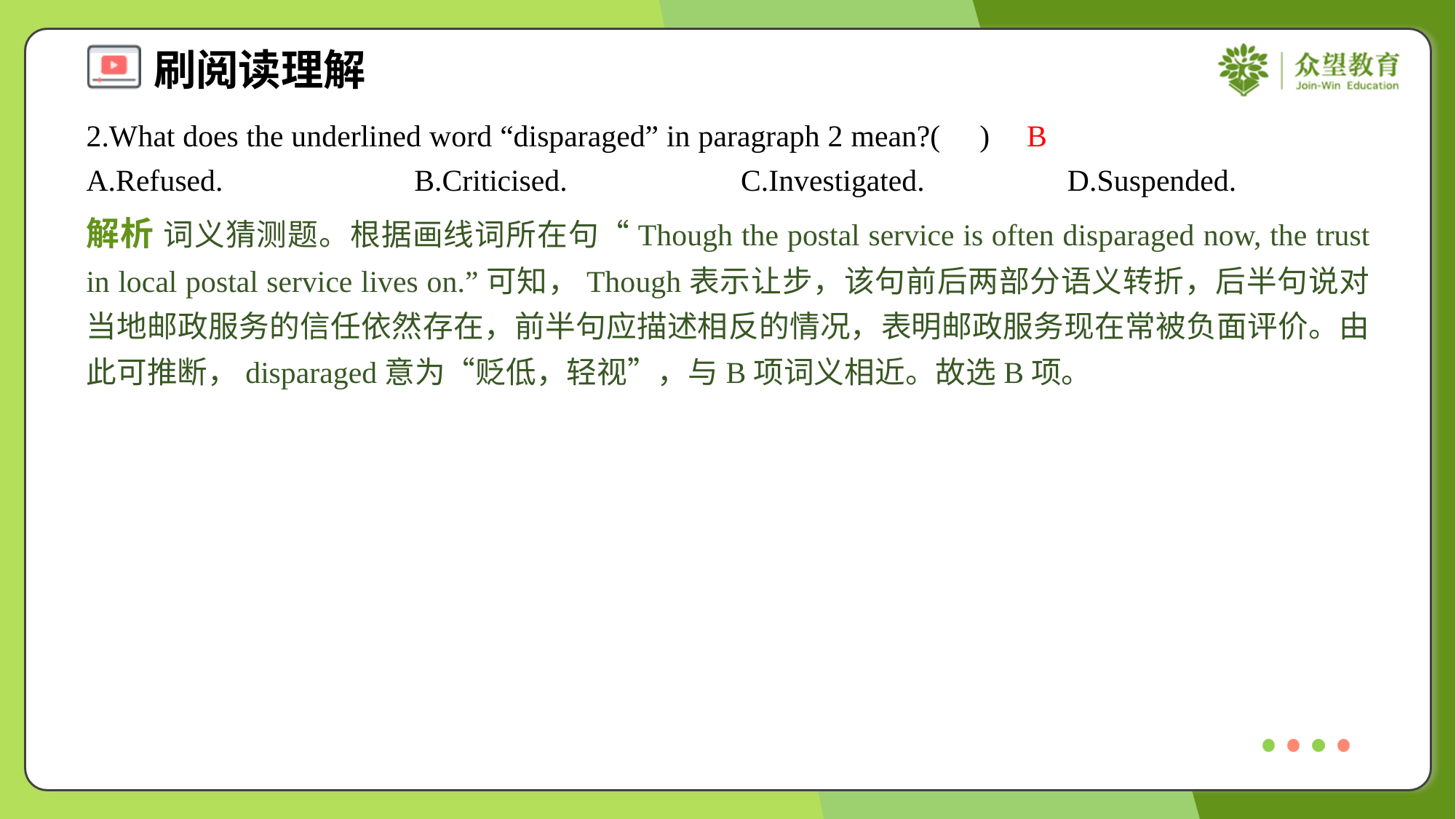

2.What does the underlined word “disparaged” in paragraph 2 mean?(     )
B
A.Refused.	B.Criticised.	C.Investigated.	D.Suspended.
解析 词义猜测题。根据画线词所在句“Though the postal service is often disparaged now, the trust in local postal service lives on.”可知，Though表示让步，该句前后两部分语义转折，后半句说对当地邮政服务的信任依然存在，前半句应描述相反的情况，表明邮政服务现在常被负面评价。由此可推断，disparaged意为“贬低，轻视”，与B项词义相近。故选B项。